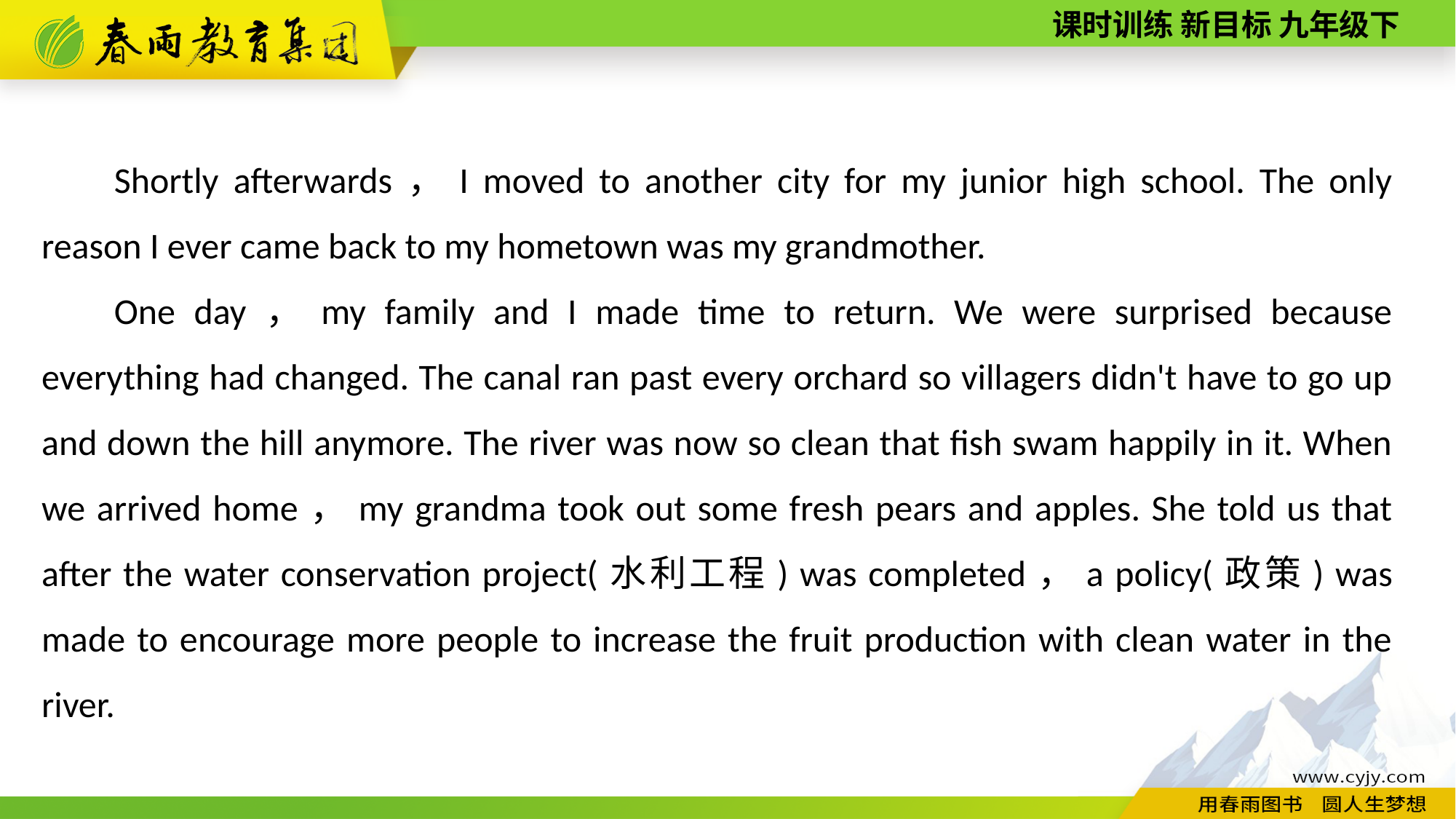

Shortly afterwards，I moved to another city for my junior high school. The only reason I ever came back to my hometown was my grandmother.
One day，my family and I made time to return. We were surprised because everything had changed. The canal ran past every orchard so villagers didn't have to go up and down the hill anymore. The river was now so clean that fish swam happily in it. When we arrived home，my grandma took out some fresh pears and apples. She told us that after the water conservation project(水利工程) was completed，a policy(政策) was made to encourage more people to increase the fruit production with clean water in the river.